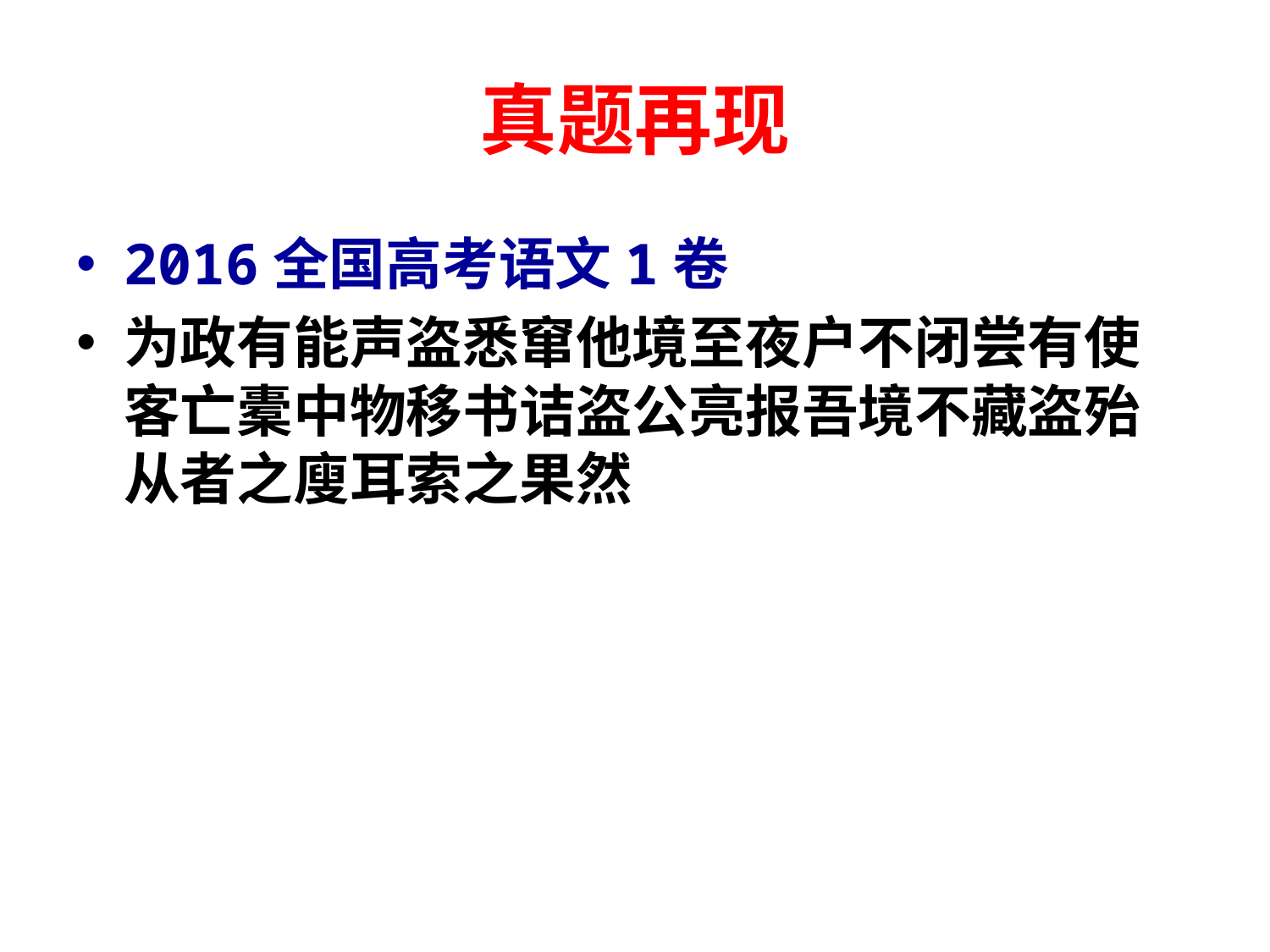

# 真题再现
2016全国高考语文1卷
为政有能声盗悉窜他境至夜户不闭尝有使客亡橐中物移书诘盗公亮报吾境不藏盗殆从者之廋耳索之果然